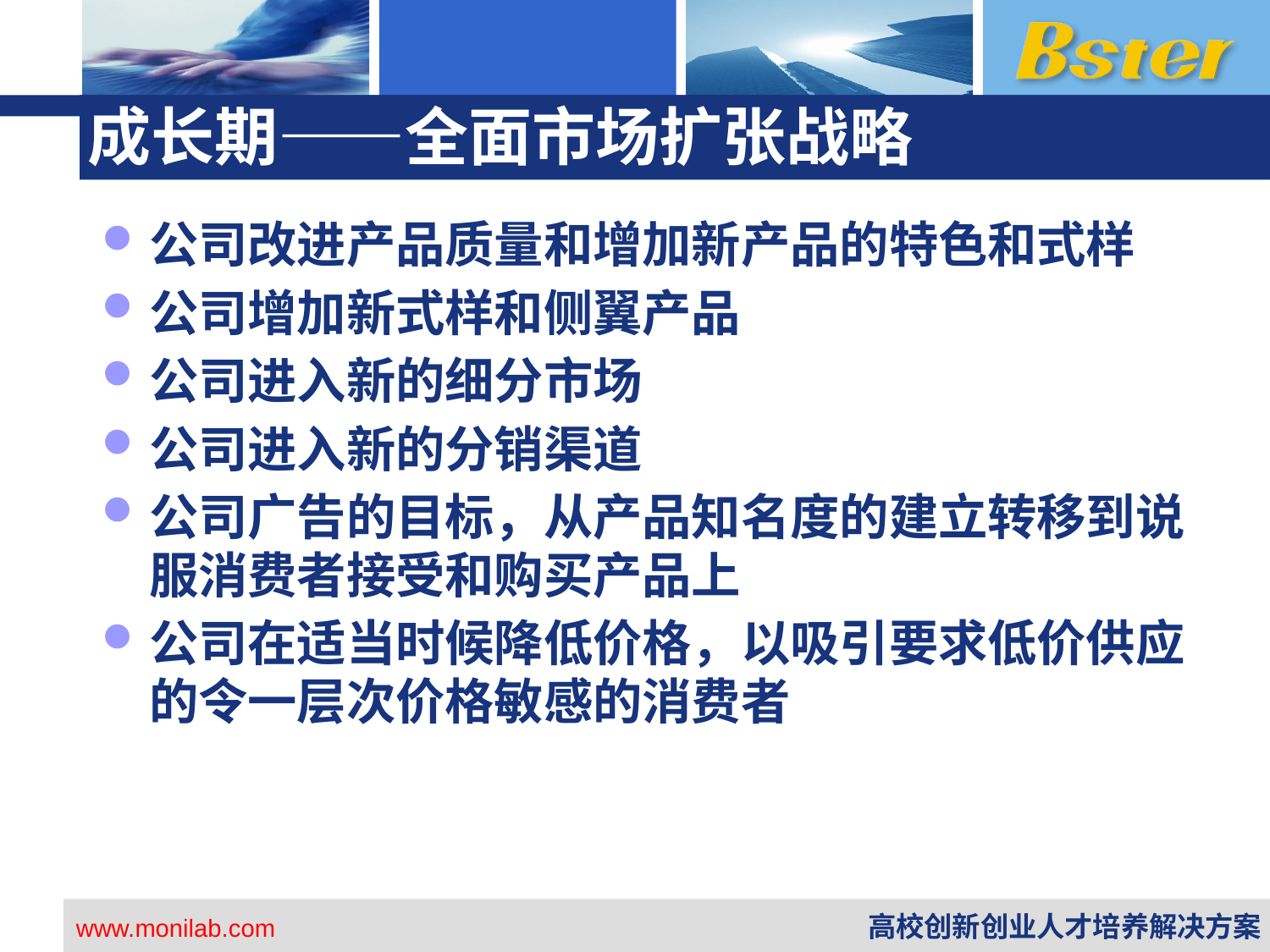

# 成长期——全面市场扩张战略
公司改进产品质量和增加新产品的特色和式样
公司增加新式样和侧翼产品
公司进入新的细分市场
公司进入新的分销渠道
公司广告的目标，从产品知名度的建立转移到说服消费者接受和购买产品上
公司在适当时候降低价格，以吸引要求低价供应的令一层次价格敏感的消费者